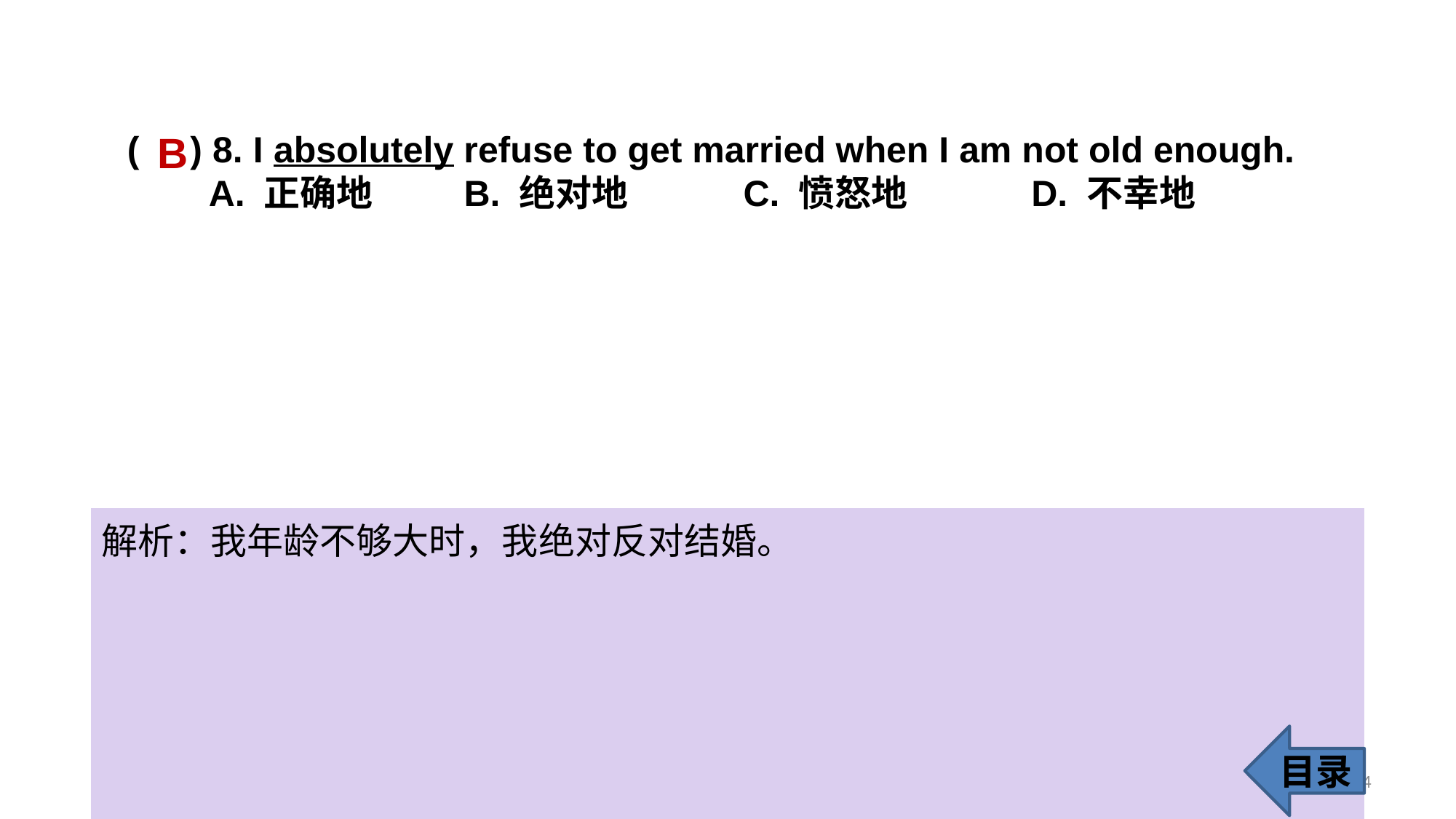

B
(     ) 8. I absolutely refuse to get married when I am not old enough.
        A. 正确地          B. 绝对地             C. 愤怒地              D. 不幸地

解析：我年龄不够大时，我绝对反对结婚。
目录
14